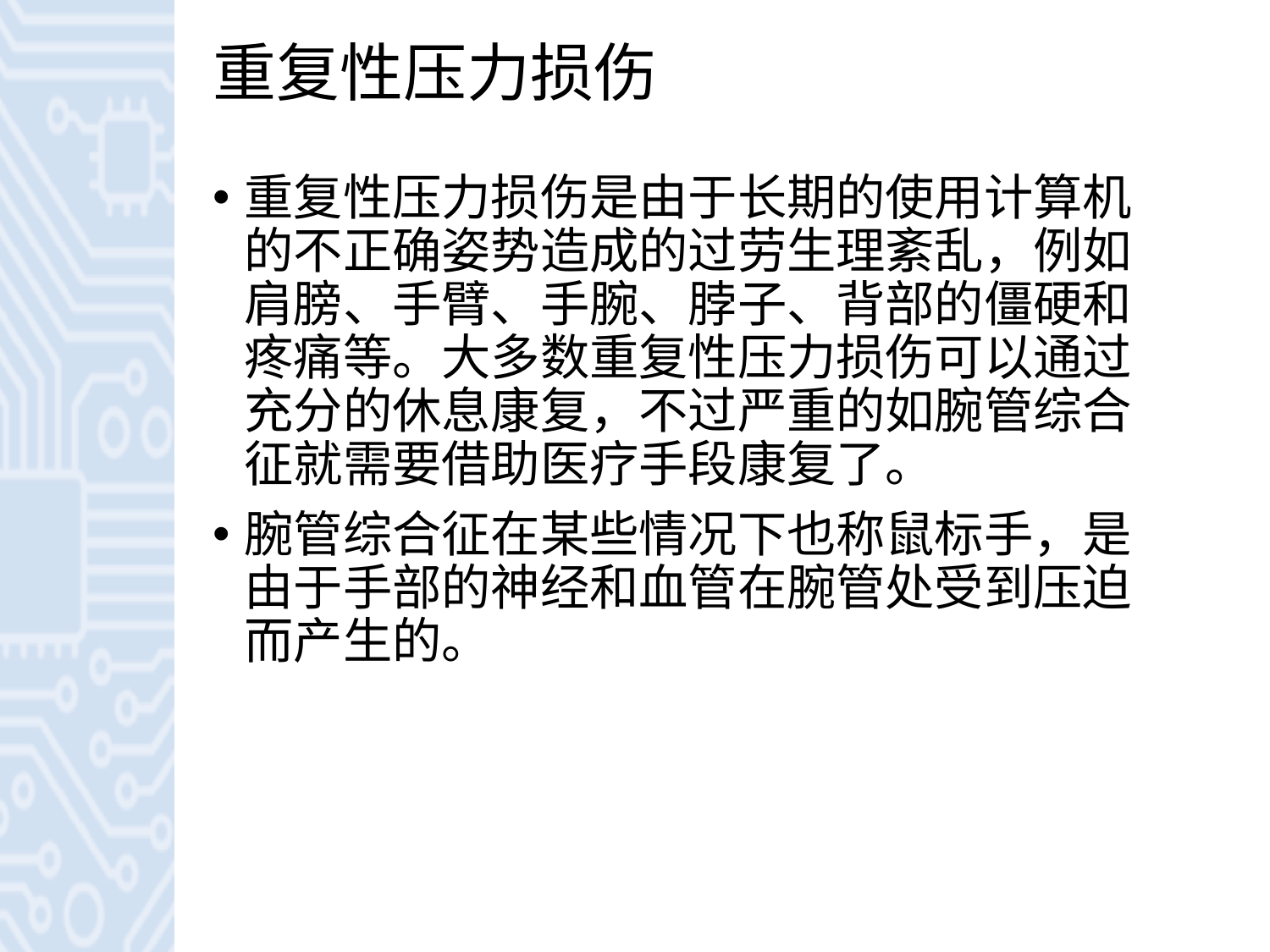

# 重复性压力损伤
重复性压力损伤是由于长期的使用计算机的不正确姿势造成的过劳生理紊乱，例如肩膀、手臂、手腕、脖子、背部的僵硬和疼痛等。大多数重复性压力损伤可以通过充分的休息康复，不过严重的如腕管综合征就需要借助医疗手段康复了。
腕管综合征在某些情况下也称鼠标手，是由于手部的神经和血管在腕管处受到压迫而产生的。